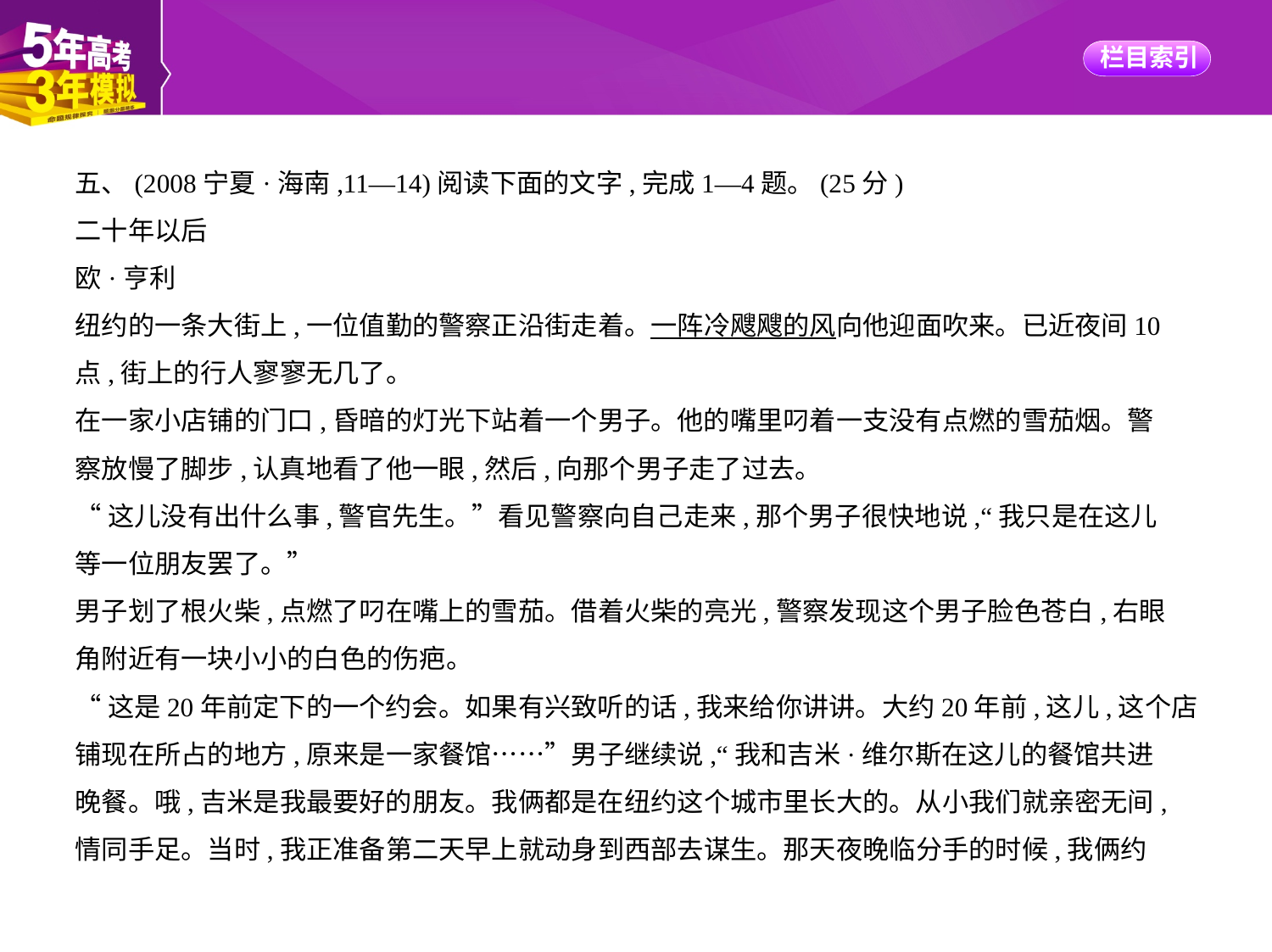

五、(2008宁夏·海南,11—14)阅读下面的文字,完成1—4题。(25分)
二十年以后
欧·亨利
纽约的一条大街上,一位值勤的警察正沿街走着。一阵冷飕飕的风向他迎面吹来。已近夜间10
点,街上的行人寥寥无几了。
在一家小店铺的门口,昏暗的灯光下站着一个男子。他的嘴里叼着一支没有点燃的雪茄烟。警
察放慢了脚步,认真地看了他一眼,然后,向那个男子走了过去。
“这儿没有出什么事,警官先生。”看见警察向自己走来,那个男子很快地说,“我只是在这儿
等一位朋友罢了。”
男子划了根火柴,点燃了叼在嘴上的雪茄。借着火柴的亮光,警察发现这个男子脸色苍白,右眼
角附近有一块小小的白色的伤疤。
“这是20年前定下的一个约会。如果有兴致听的话,我来给你讲讲。大约20年前,这儿,这个店
铺现在所占的地方,原来是一家餐馆……”男子继续说,“我和吉米·维尔斯在这儿的餐馆共进
晚餐。哦,吉米是我最要好的朋友。我俩都是在纽约这个城市里长大的。从小我们就亲密无间,
情同手足。当时,我正准备第二天早上就动身到西部去谋生。那天夜晚临分手的时候,我俩约